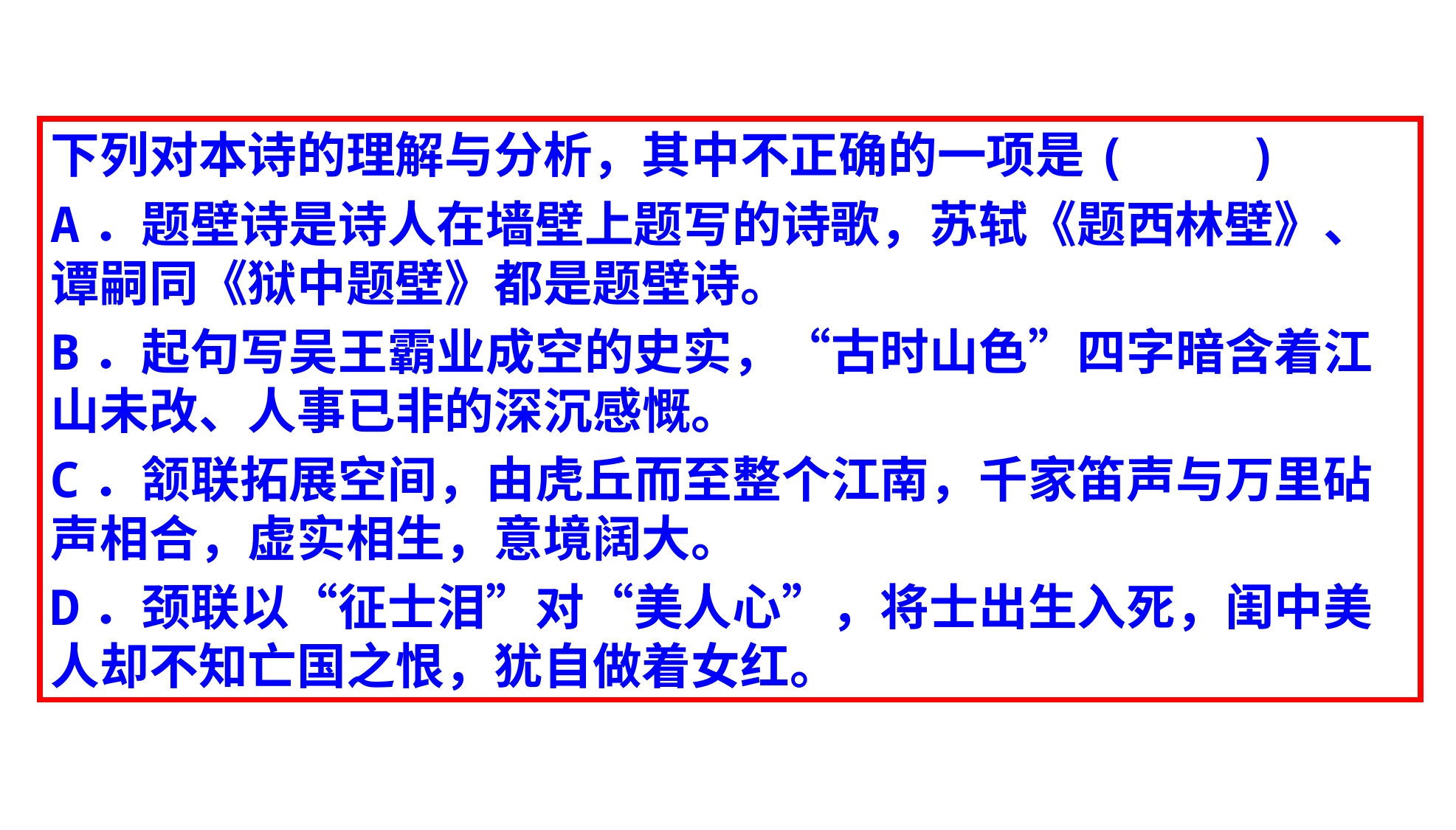

下列对本诗的理解与分析，其中不正确的一项是(　　)
A．题壁诗是诗人在墙壁上题写的诗歌，苏轼《题西林壁》、谭嗣同《狱中题壁》都是题壁诗。
B．起句写吴王霸业成空的史实，“古时山色”四字暗含着江山未改、人事已非的深沉感慨。
C．颔联拓展空间，由虎丘而至整个江南，千家笛声与万里砧声相合，虚实相生，意境阔大。
D．颈联以“征士泪”对“美人心”，将士出生入死，闺中美人却不知亡国之恨，犹自做着女红。